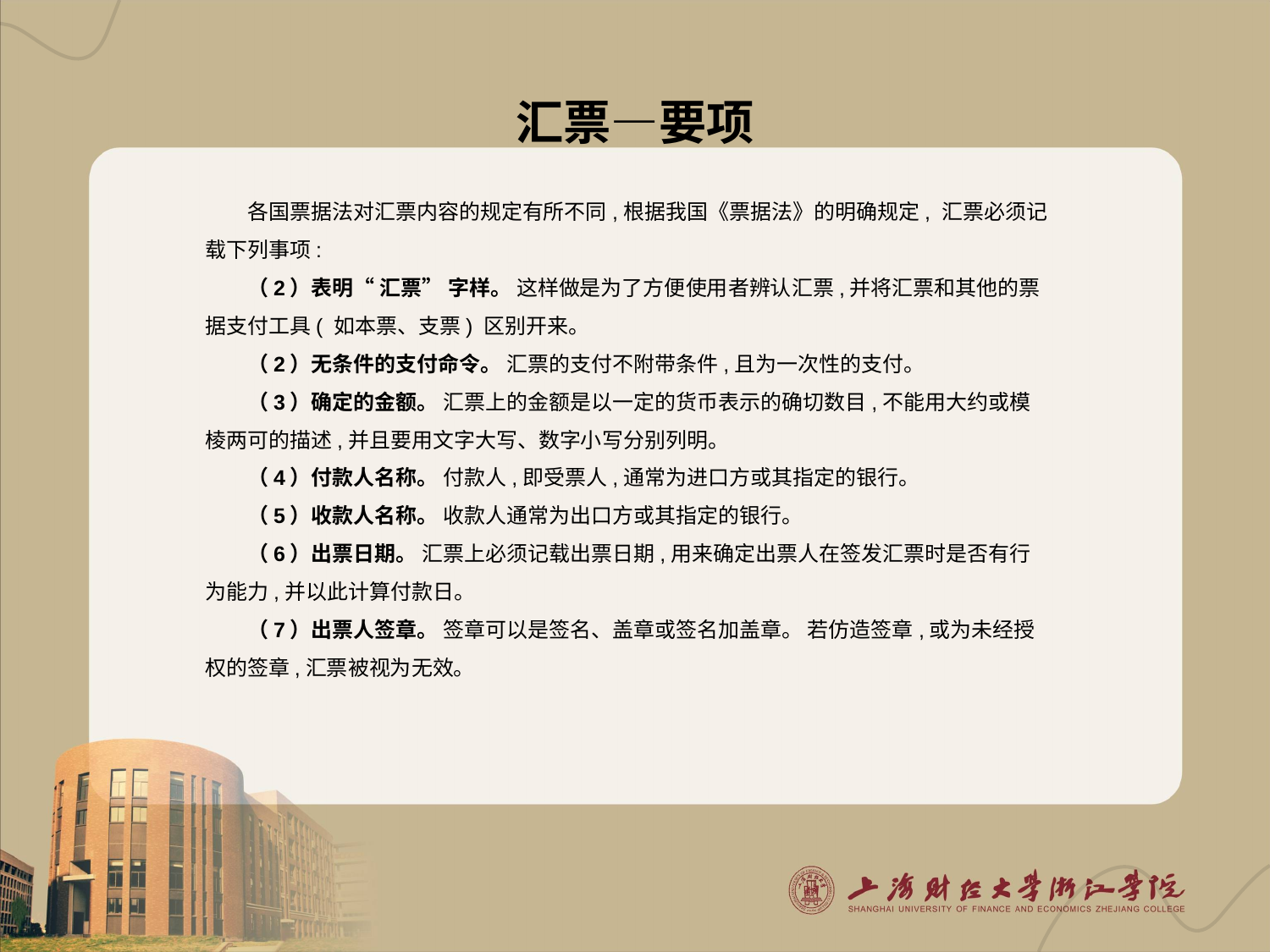

# 汇票—要项
各国票据法对汇票内容的规定有所不同,根据我国《票据法》的明确规定, 汇票必须记载下列事项:
（2）表明“ 汇票” 字样。 这样做是为了方便使用者辨认汇票,并将汇票和其他的票据支付工具( 如本票、支票) 区别开来。
（2）无条件的支付命令。 汇票的支付不附带条件,且为一次性的支付。
（3）确定的金额。 汇票上的金额是以一定的货币表示的确切数目,不能用大约或模棱两可的描述,并且要用文字大写、数字小写分别列明。
（4）付款人名称。 付款人,即受票人,通常为进口方或其指定的银行。
（5）收款人名称。 收款人通常为出口方或其指定的银行。
（6）出票日期。 汇票上必须记载出票日期,用来确定出票人在签发汇票时是否有行为能力,并以此计算付款日。
（7）出票人签章。 签章可以是签名、盖章或签名加盖章。 若仿造签章,或为未经授权的签章,汇票被视为无效。